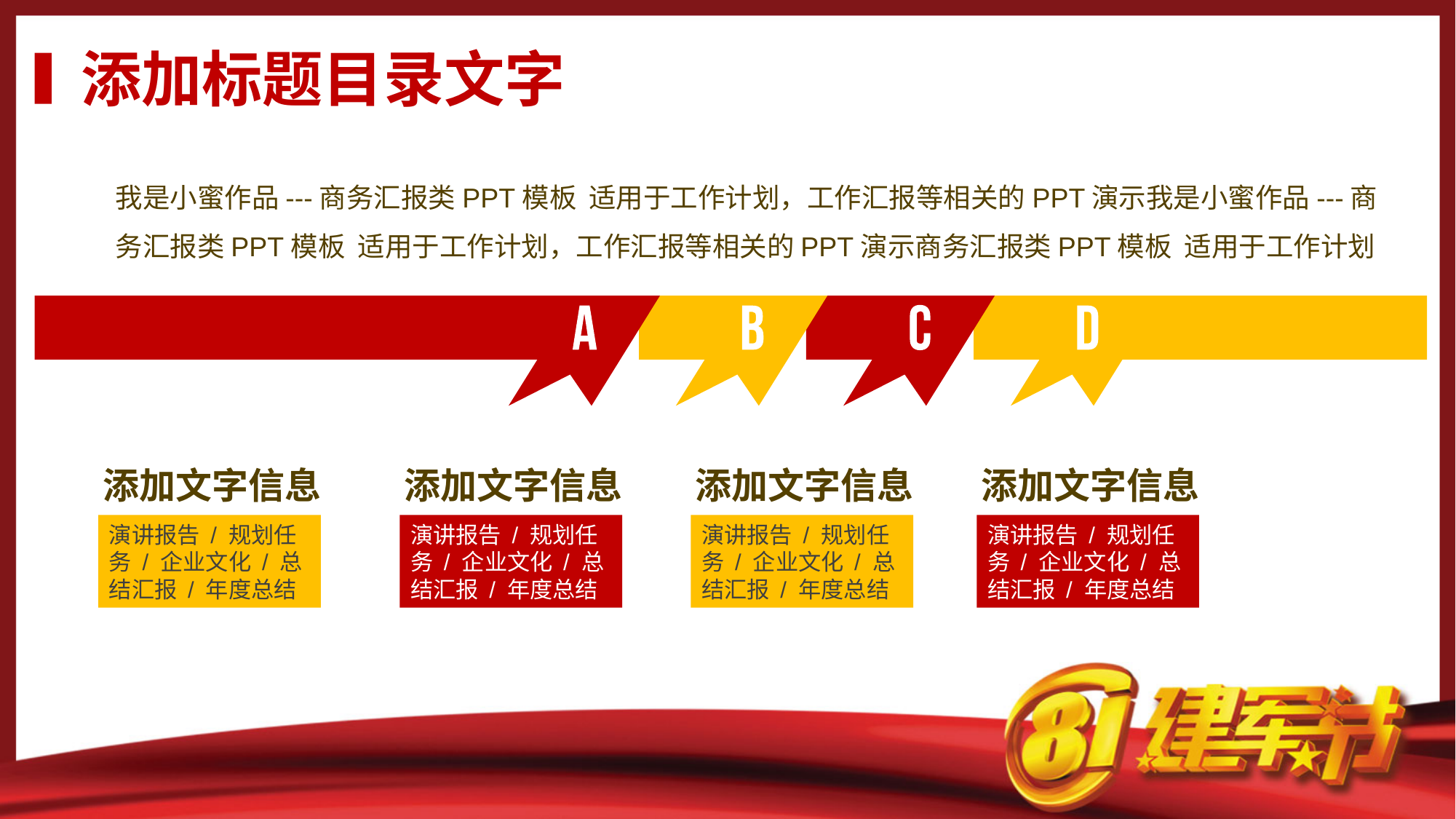

添加标题目录文字

我是小蜜作品---商务汇报类PPT模板  适用于工作计划，工作汇报等相关的PPT演示我是小蜜作品---商务汇报类PPT模板  适用于工作计划，工作汇报等相关的PPT演示商务汇报类PPT模板  适用于工作计划

添加文字信息
演讲报告 / 规划任务 / 企业文化 / 总结汇报 / 年度总结
添加文字信息
演讲报告 / 规划任务 / 企业文化 / 总结汇报 / 年度总结
添加文字信息
演讲报告 / 规划任务 / 企业文化 / 总结汇报 / 年度总结
添加文字信息
演讲报告 / 规划任务 / 企业文化 / 总结汇报 / 年度总结